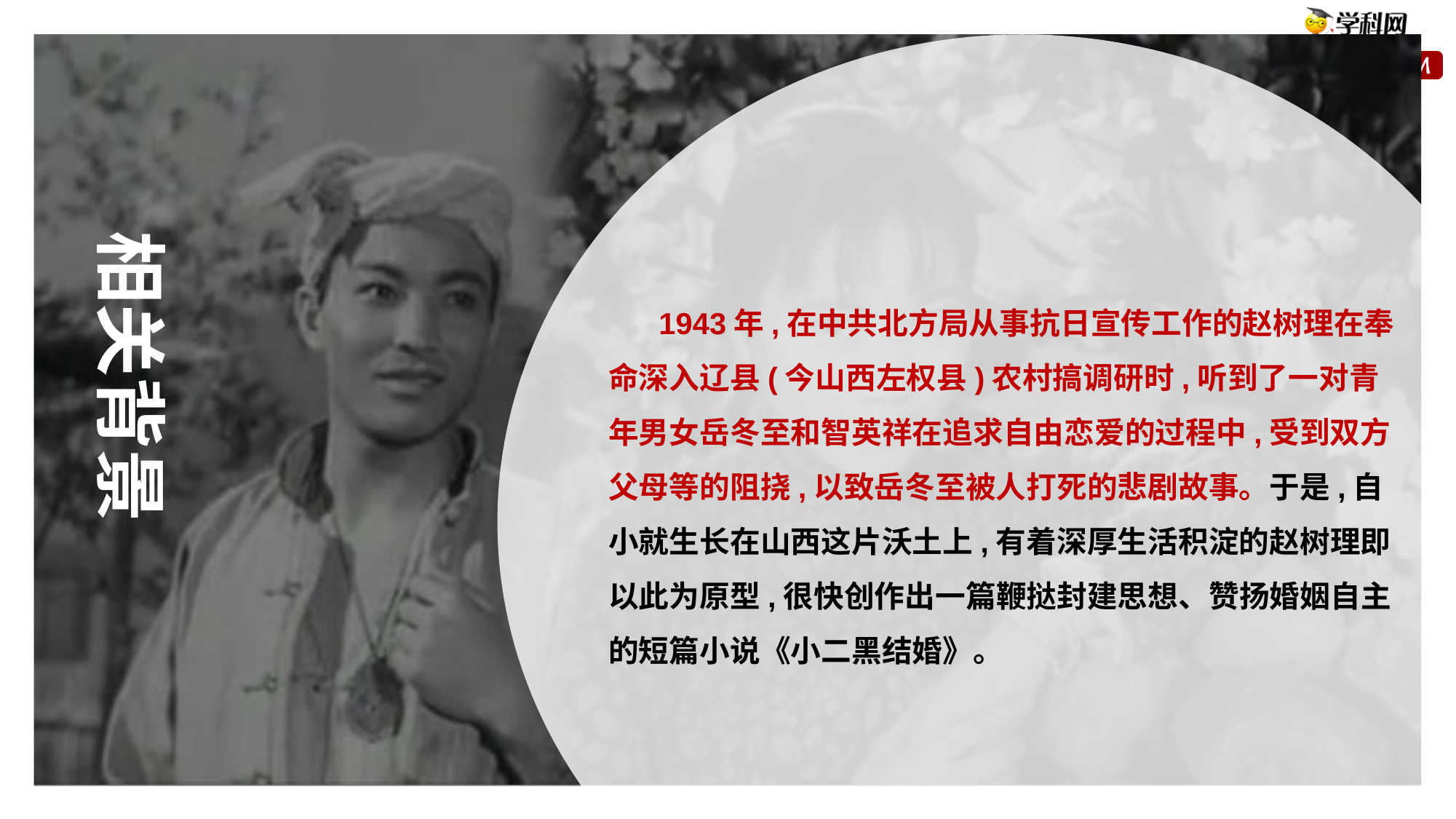

相关背景

      1943年,在中共北方局从事抗日宣传工作的赵树理在奉命深入辽县(今山西左权县)农村搞调研时,听到了一对青年男女岳冬至和智英祥在追求自由恋爱的过程中,受到双方父母等的阻挠,以致岳冬至被人打死的悲剧故事。于是,自小就生长在山西这片沃土上,有着深厚生活积淀的赵树理即以此为原型,很快创作出一篇鞭挞封建思想、赞扬婚姻自主的短篇小说《小二黑结婚》。